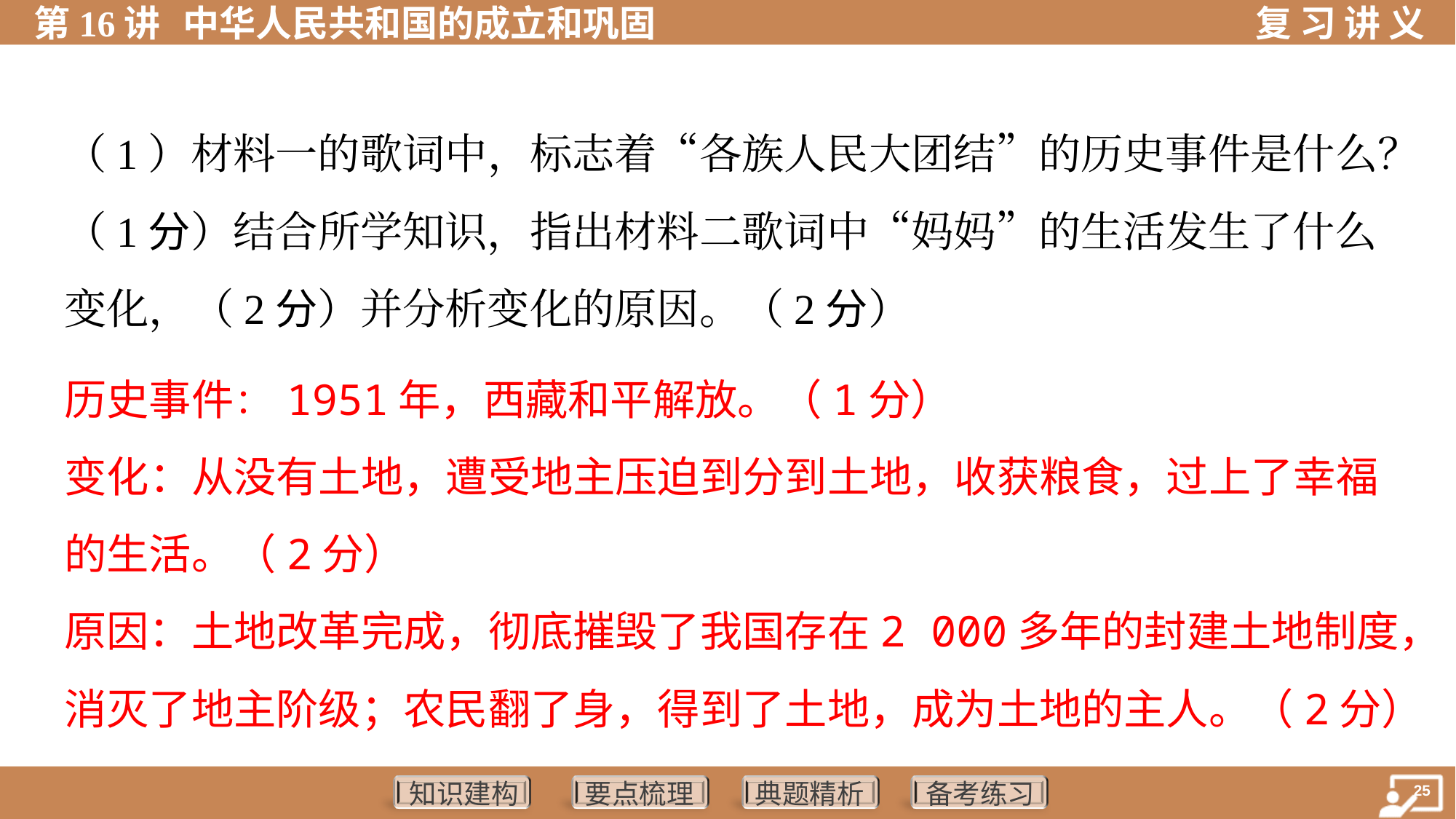

（1）材料一的歌词中，标志着“各族人民大团结”的历史事件是什么？
（1分）结合所学知识，指出材料二歌词中“妈妈”的生活发生了什么
变化，（2分）并分析变化的原因。（2分）
历史事件：1951年，西藏和平解放。（1分）
变化：从没有土地，遭受地主压迫到分到土地，收获粮食，过上了幸福
的生活。（2分）
原因：土地改革完成，彻底摧毁了我国存在2 000多年的封建土地制度，
消灭了地主阶级；农民翻了身，得到了土地，成为土地的主人。（2分）